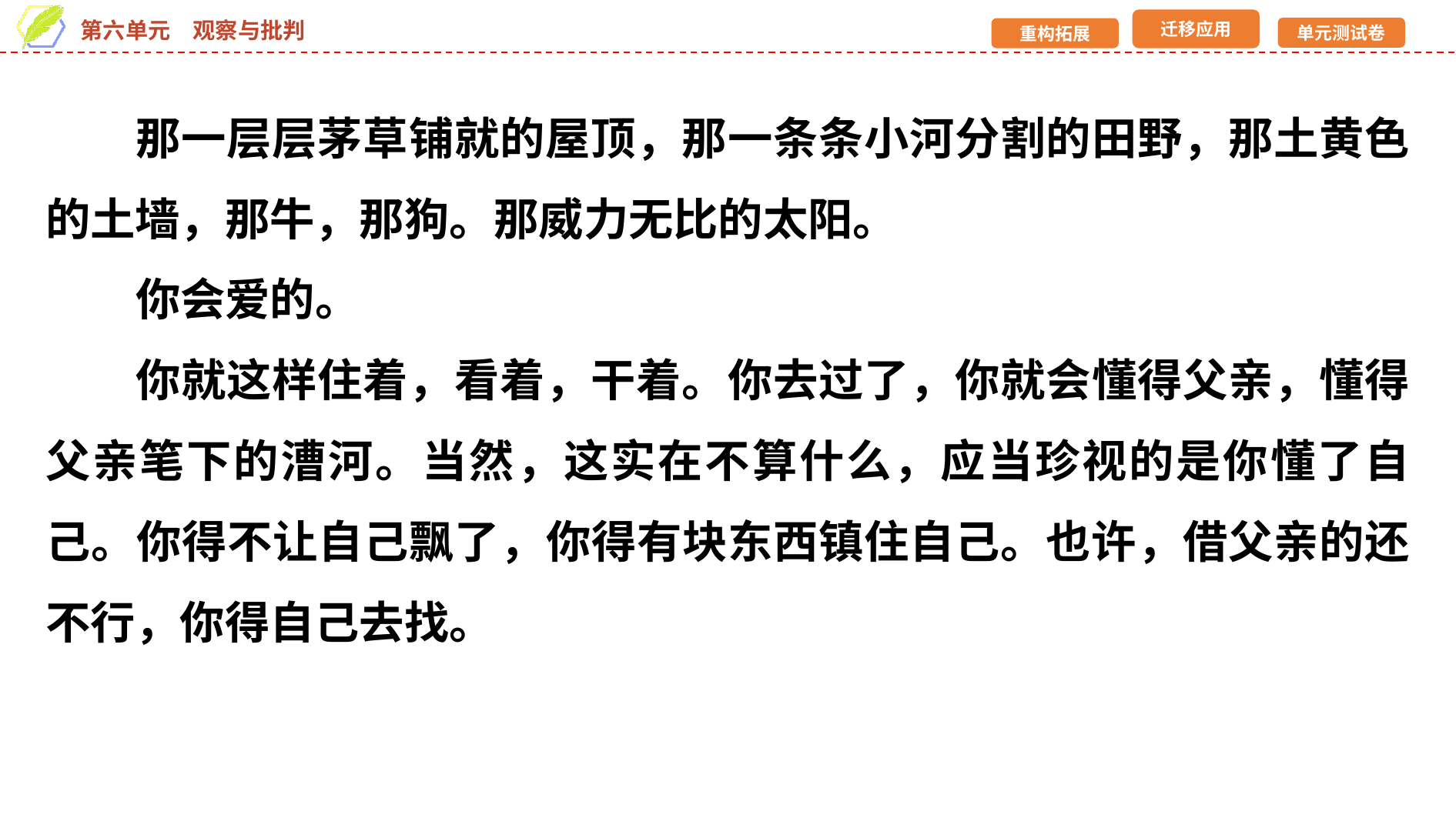

那一层层茅草铺就的屋顶，那一条条小河分割的田野，那土黄色的土墙，那牛，那狗。那威力无比的太阳。
你会爱的。
你就这样住着，看着，干着。你去过了，你就会懂得父亲，懂得父亲笔下的漕河。当然，这实在不算什么，应当珍视的是你懂了自己。你得不让自己飘了，你得有块东西镇住自己。也许，借父亲的还不行，你得自己去找。